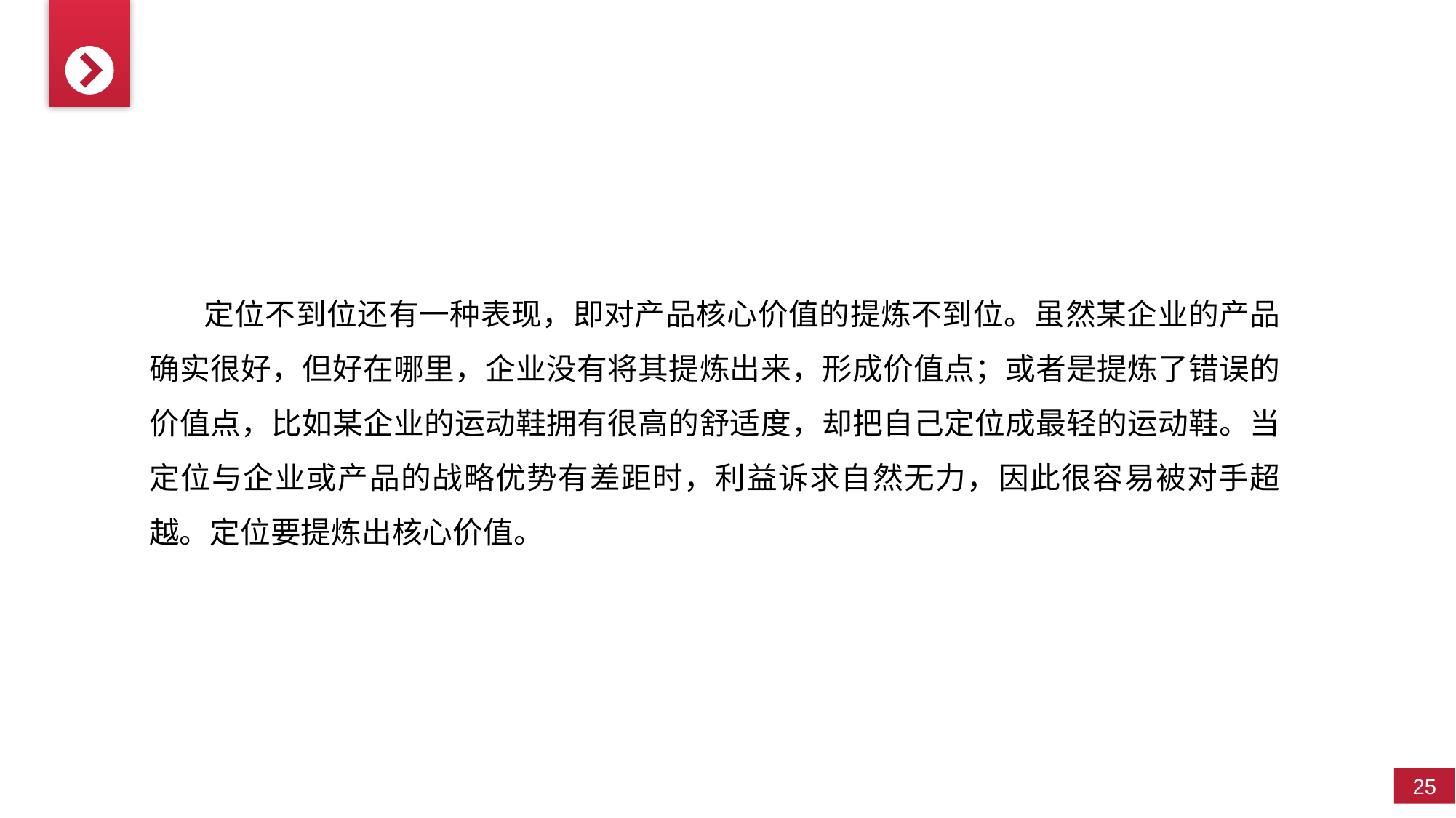

定位不到位还有一种表现，即对产品核心价值的提炼不到位。虽然某企业的产品确实很好，但好在哪里，企业没有将其提炼出来，形成价值点；或者是提炼了错误的价值点，比如某企业的运动鞋拥有很高的舒适度，却把自己定位成最轻的运动鞋。当定位与企业或产品的战略优势有差距时，利益诉求自然无力，因此很容易被对手超越。定位要提炼出核心价值。